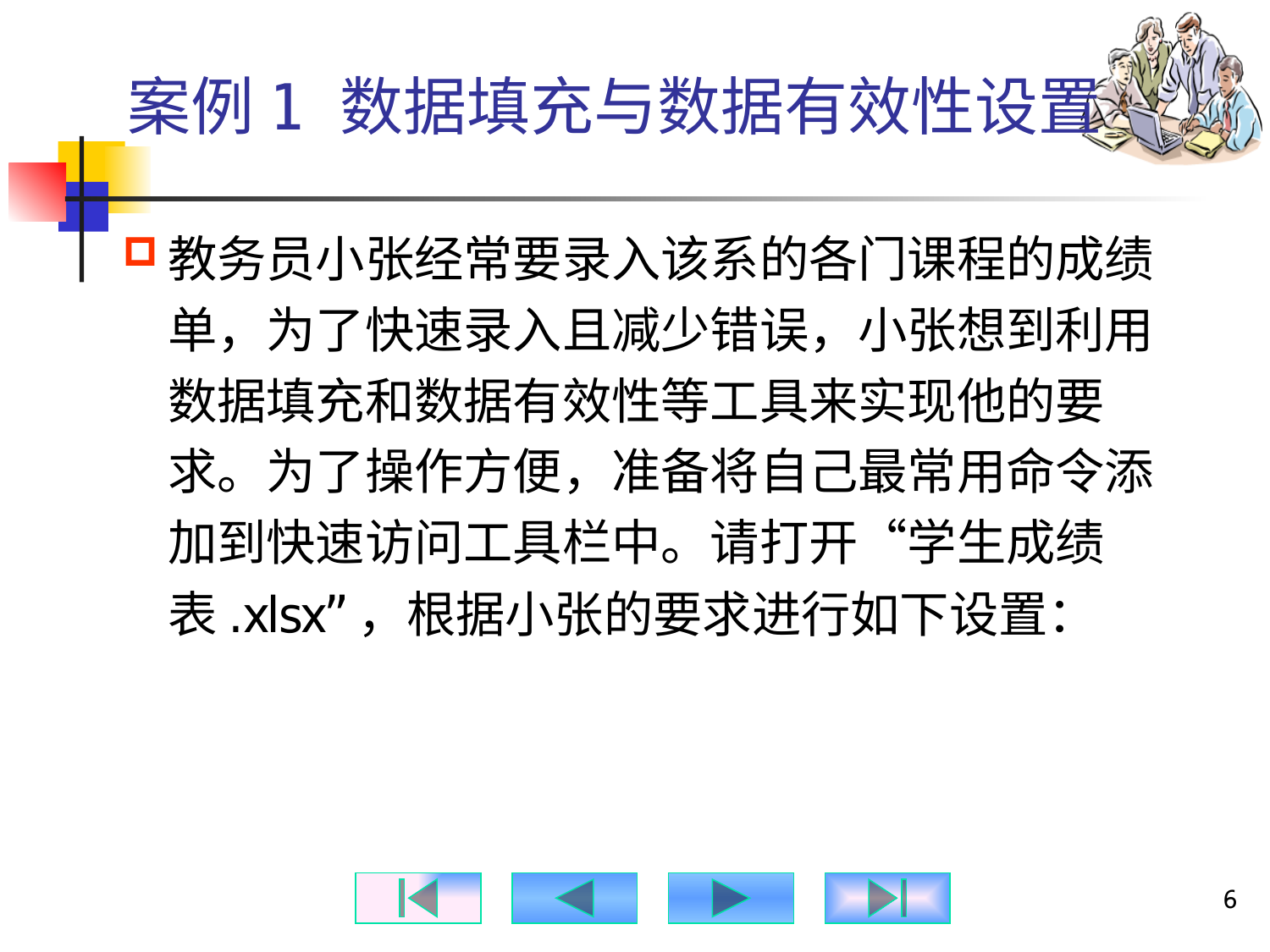

# 案例1 数据填充与数据有效性设置
教务员小张经常要录入该系的各门课程的成绩单，为了快速录入且减少错误，小张想到利用数据填充和数据有效性等工具来实现他的要求。为了操作方便，准备将自己最常用命令添加到快速访问工具栏中。请打开“学生成绩表.xlsx”，根据小张的要求进行如下设置：

6